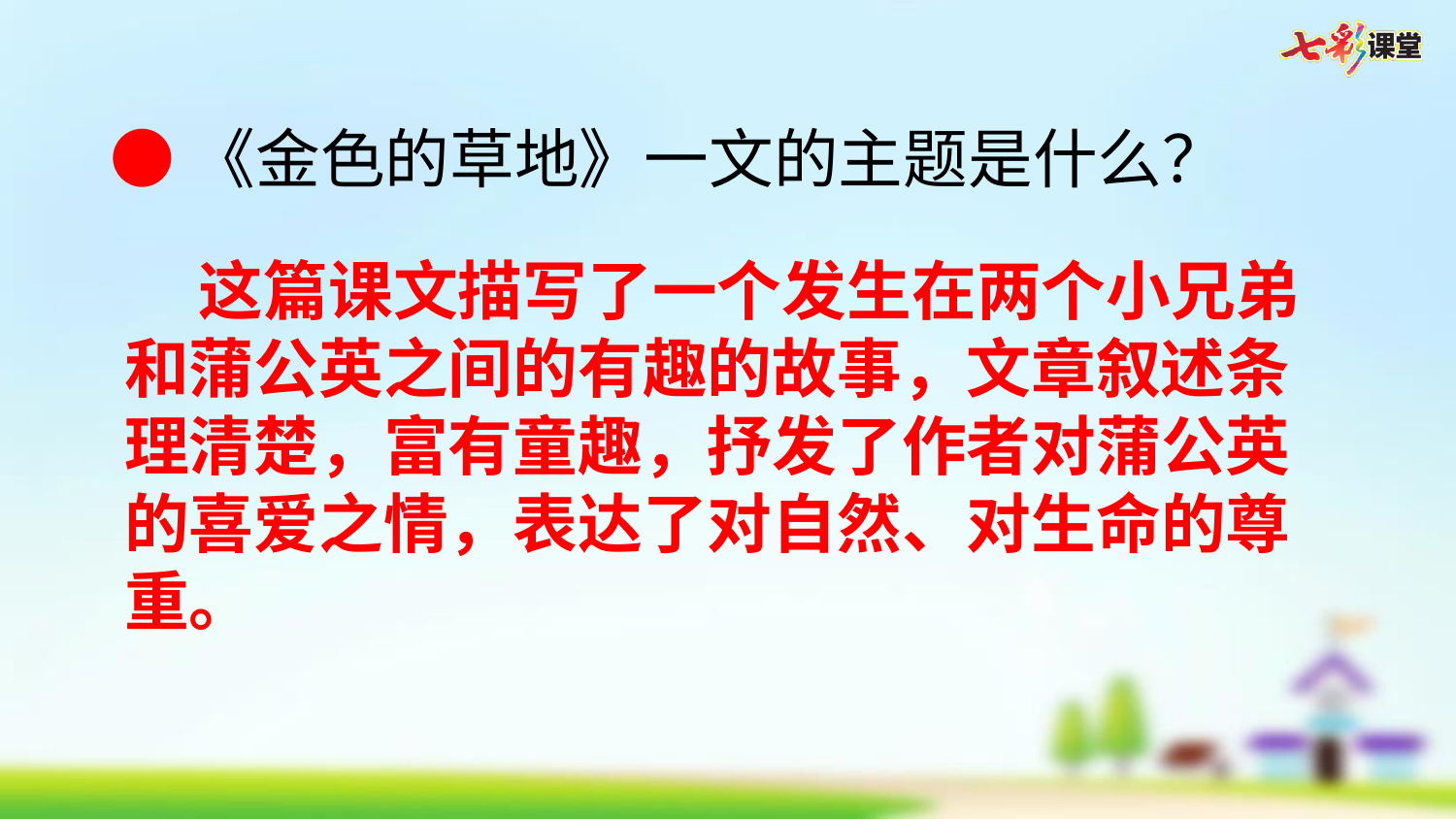

●《金色的草地》一文的主题是什么？
    这篇课文描写了一个发生在两个小兄弟和蒲公英之间的有趣的故事，文章叙述条理清楚，富有童趣，抒发了作者对蒲公英的喜爱之情，表达了对自然、对生命的尊重。